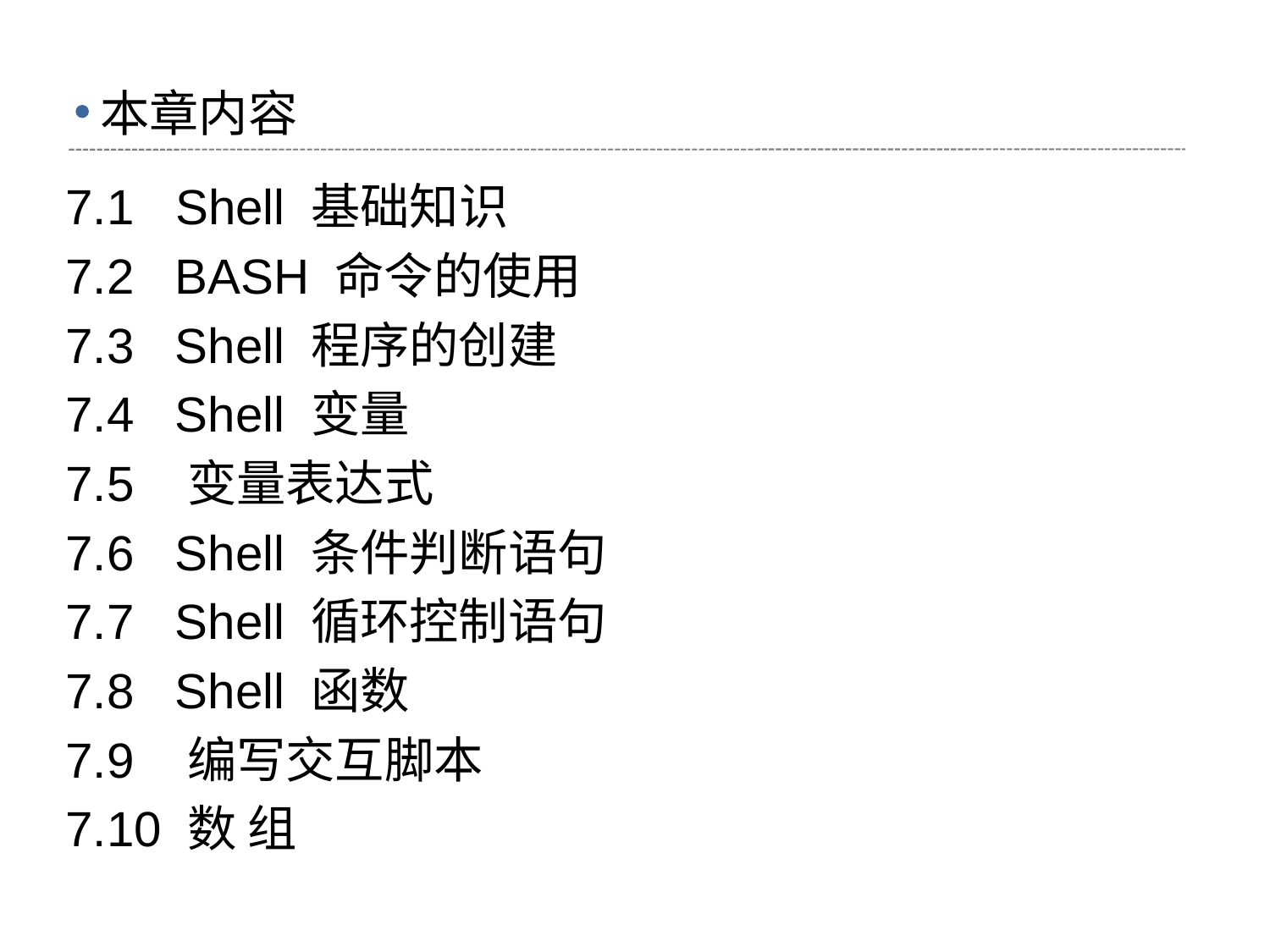

# 本章内容
7.1   Shell 基础知识
7.2   BASH 命令的使用
7.3   Shell 程序的创建
7.4   Shell 变量
7.5   变量表达式
7.6   Shell 条件判断语句
7.7   Shell 循环控制语句
7.8   Shell 函数
7.9   编写交互脚本
7.10 数 组